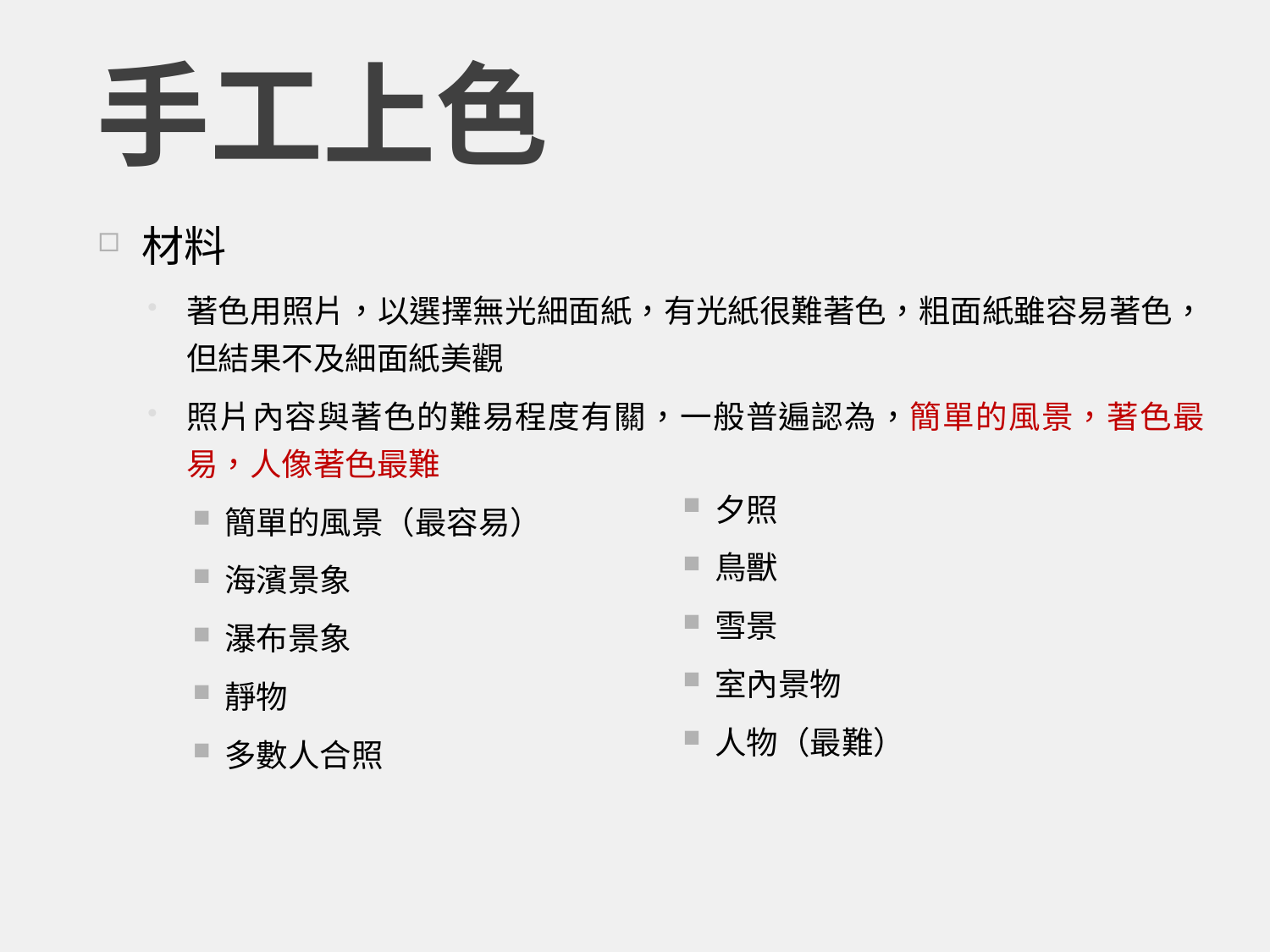

# 手工上色
材料
著色用照片，以選擇無光細面紙，有光紙很難著色，粗面紙雖容易著色，但結果不及細面紙美觀
照片內容與著色的難易程度有關，一般普遍認為，簡單的風景，著色最易，人像著色最難
簡單的風景（最容易）
海濱景象
瀑布景象
靜物
多數人合照

夕照
鳥獸
雪景
室內景物
人物（最難）